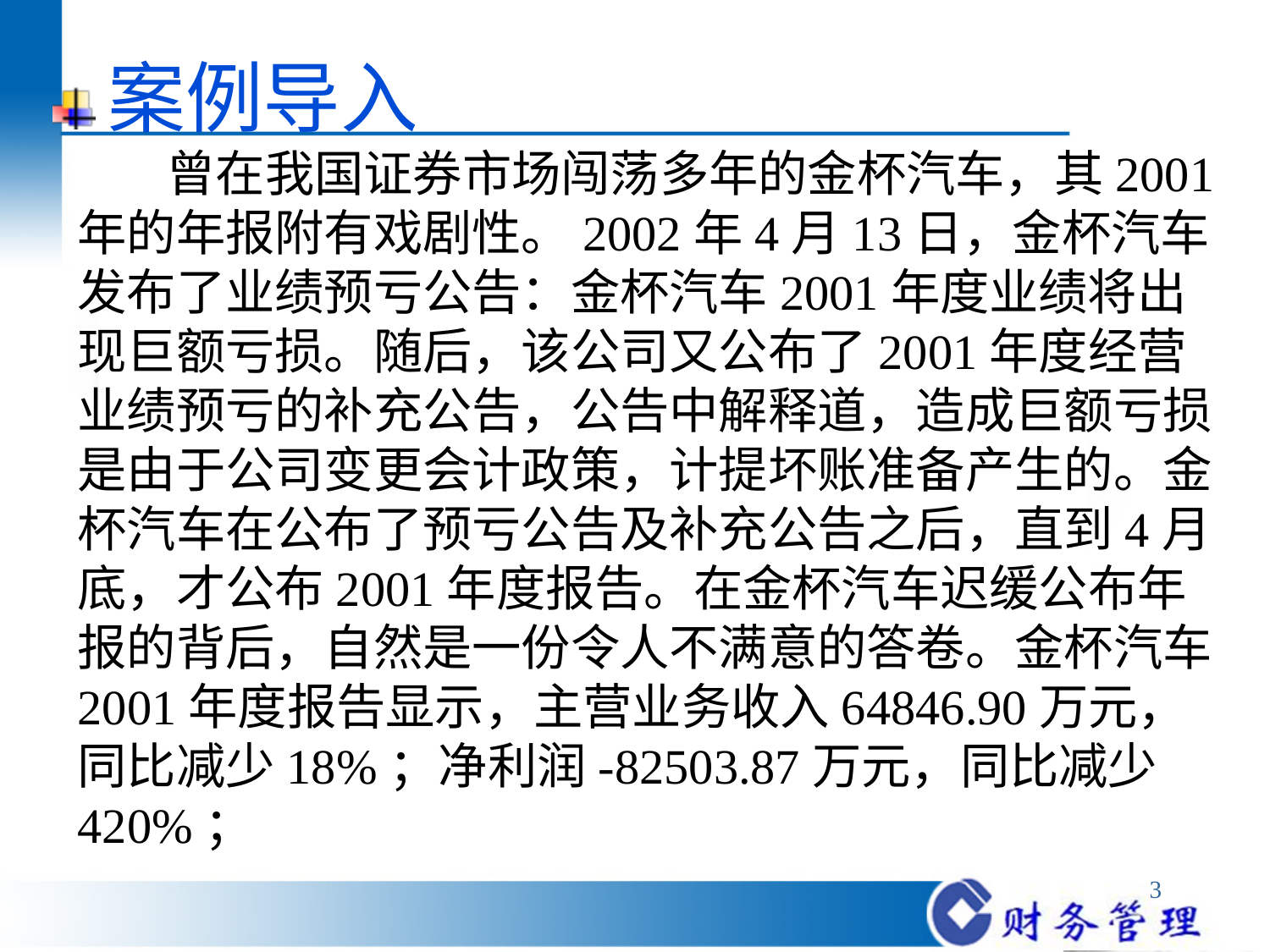

# 案例导入
       曾在我国证券市场闯荡多年的金杯汽车，其2001年的年报附有戏剧性。2002年4月13日，金杯汽车发布了业绩预亏公告：金杯汽车2001年度业绩将出现巨额亏损。随后，该公司又公布了2001年度经营业绩预亏的补充公告，公告中解释道，造成巨额亏损是由于公司变更会计政策，计提坏账准备产生的。金杯汽车在公布了预亏公告及补充公告之后，直到4月底，才公布2001年度报告。在金杯汽车迟缓公布年报的背后，自然是一份令人不满意的答卷。金杯汽车2001年度报告显示，主营业务收入64846.90万元，同比减少18%；净利润-82503.87万元，同比减少420%；
3